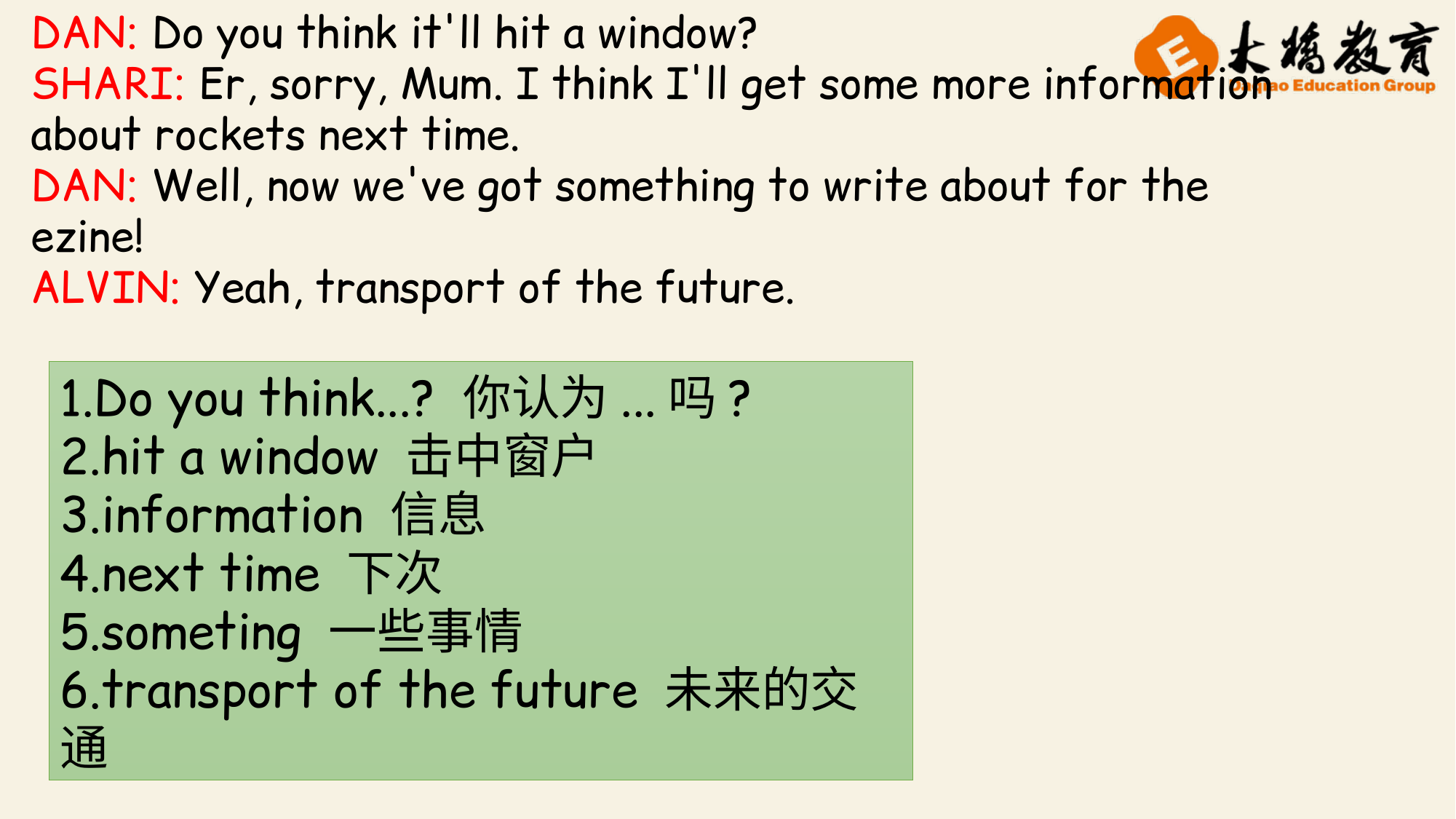

DAN: Do you think it'll hit a window?
SHARI: Er, sorry, Mum. I think I'll get some more information about rockets next time.
DAN: Well, now we've got something to write about for the ezine!
ALVIN: Yeah, transport of the future.
1.Do you think...? 你认为...吗?
2.hit a window 击中窗户
3.information 信息
4.next time 下次
5.someting 一些事情
6.transport of the future 未来的交通